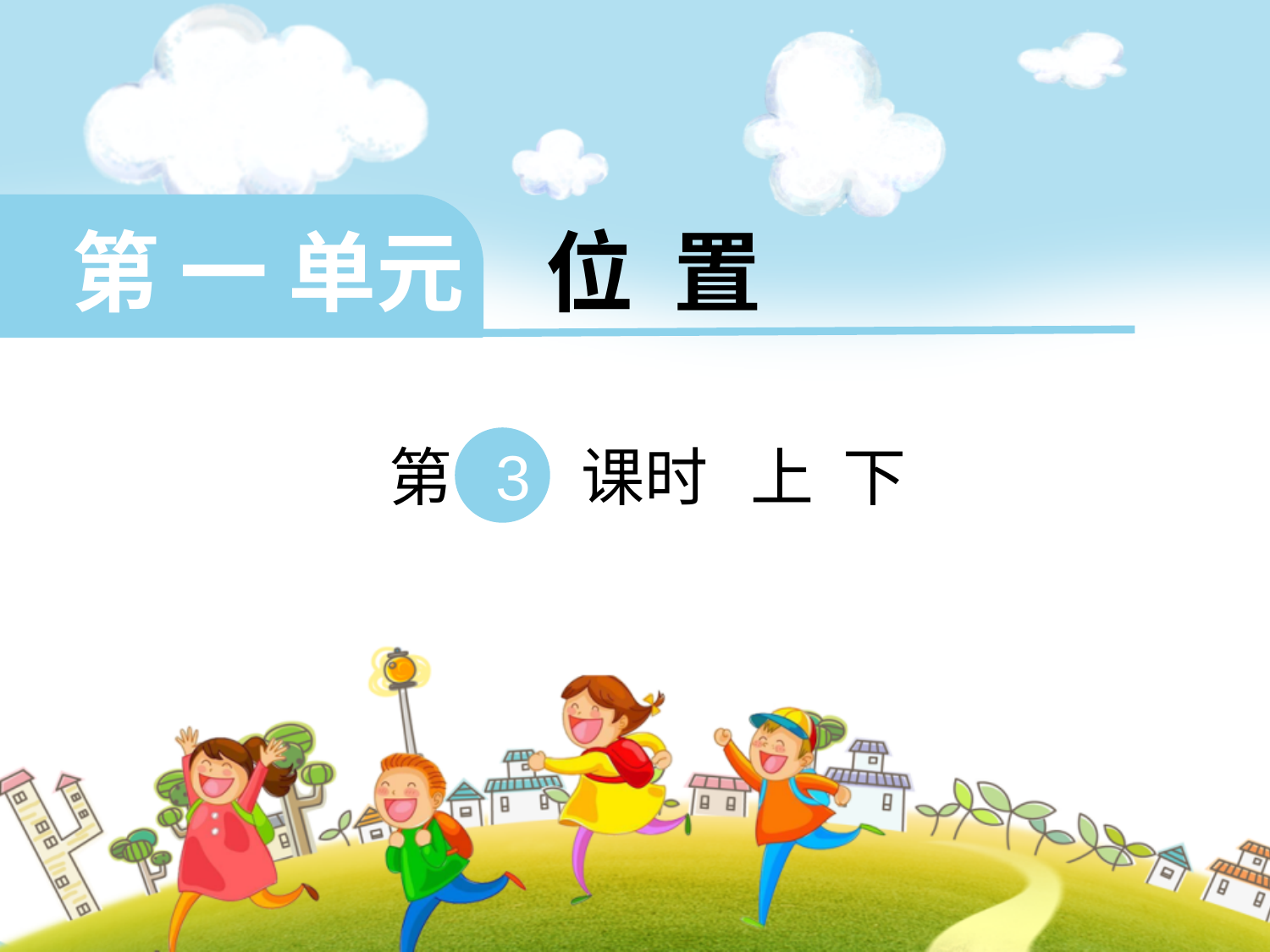

第 一 单元    位  置

  第  3  课时   上  下